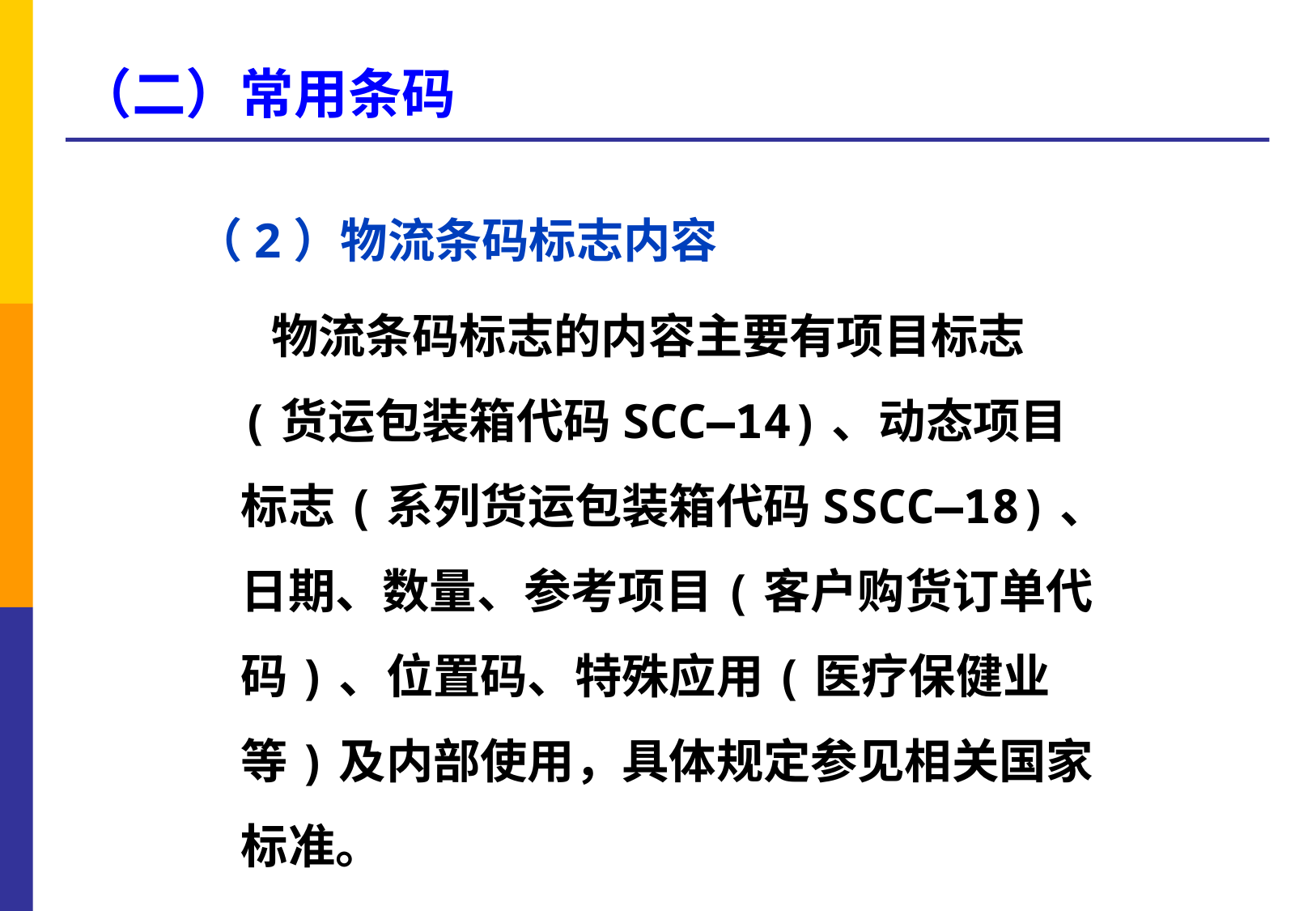

# （二）常用条码
（2）物流条码标志内容
      物流条码标志的内容主要有项目标志(货运包装箱代码SCC—14)、动态项目标志(系列货运包装箱代码SSCC—18)、日期、数量、参考项目(客户购货订单代码)、位置码、特殊应用(医疗保健业等)及内部使用，具体规定参见相关国家标准。